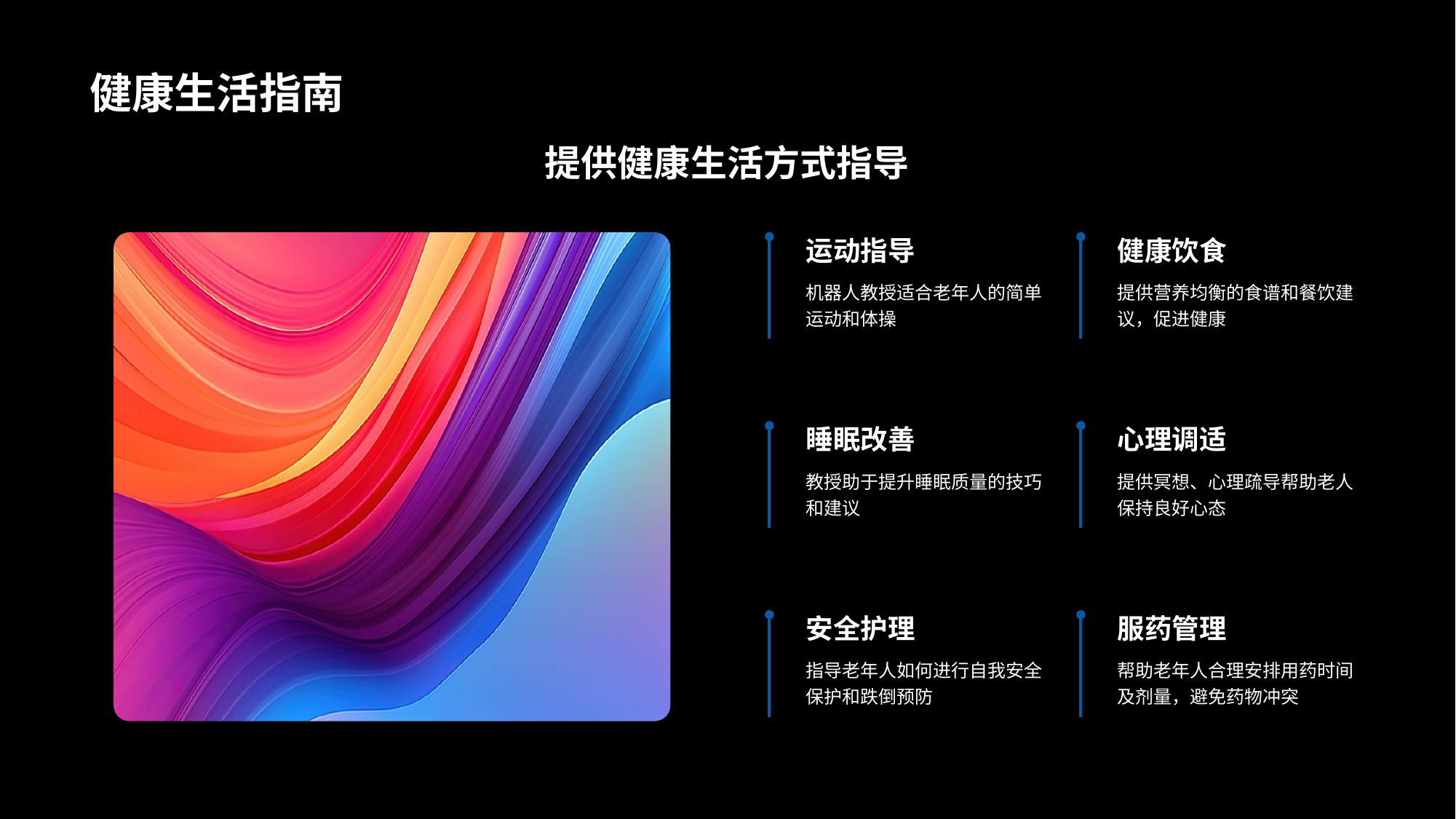

# 健康生活指南
提供健康生活方式指导
运动指导
机器人教授适合老年人的简单运动和体操
健康饮食
提供营养均衡的食谱和餐饮建议，促进健康

睡眠改善
教授助于提升睡眠质量的技巧和建议
心理调适
提供冥想、心理疏导帮助老人保持良好心态
安全护理
指导老年人如何进行自我安全保护和跌倒预防
服药管理
帮助老年人合理安排用药时间及剂量，避免药物冲突